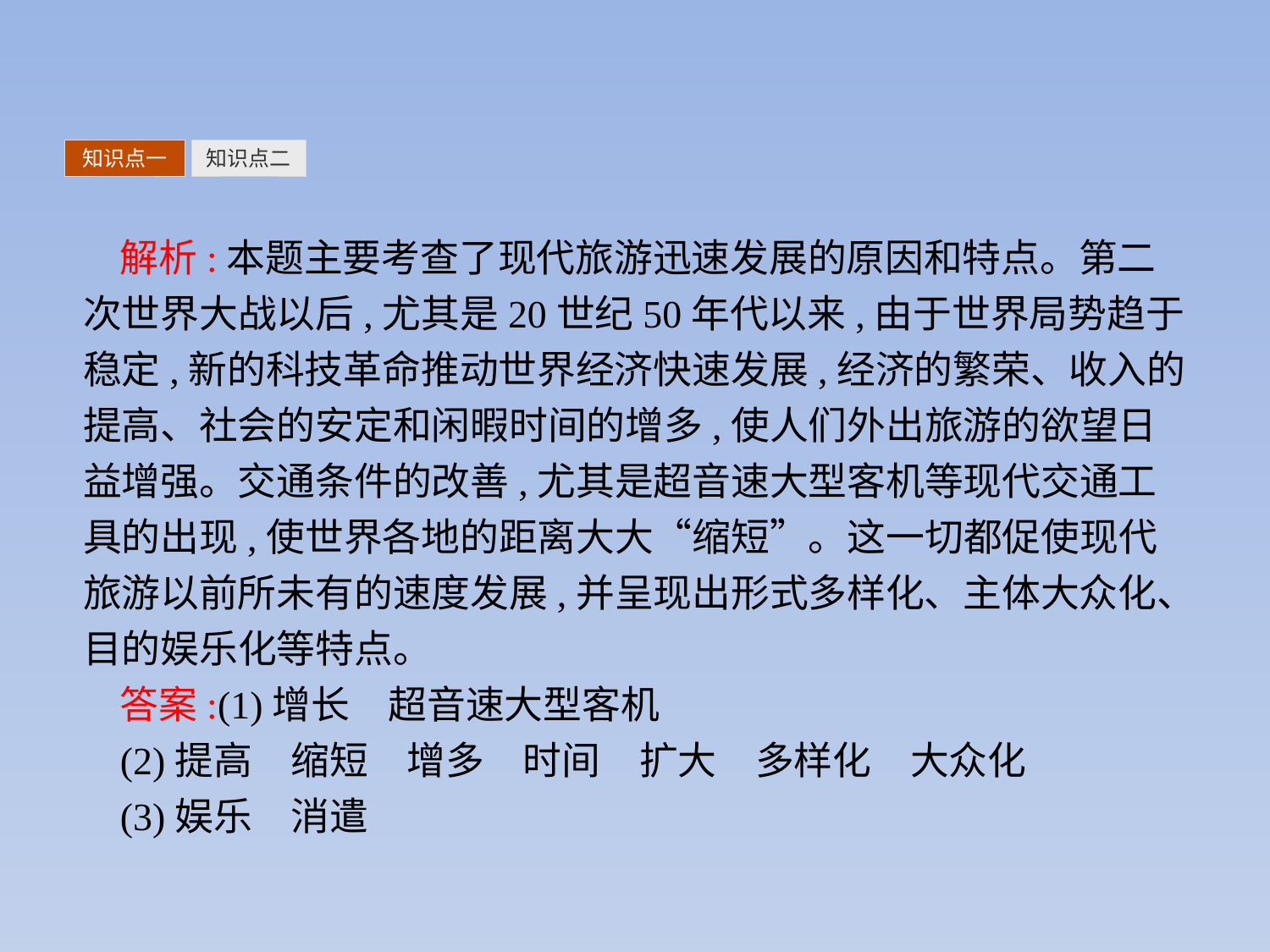

知识点一
知识点二
解析:本题主要考查了现代旅游迅速发展的原因和特点。第二次世界大战以后,尤其是20世纪50年代以来,由于世界局势趋于稳定,新的科技革命推动世界经济快速发展,经济的繁荣、收入的提高、社会的安定和闲暇时间的增多,使人们外出旅游的欲望日益增强。交通条件的改善,尤其是超音速大型客机等现代交通工具的出现,使世界各地的距离大大“缩短”。这一切都促使现代旅游以前所未有的速度发展,并呈现出形式多样化、主体大众化、目的娱乐化等特点。
答案:(1)增长　超音速大型客机
(2)提高　缩短　增多　时间　扩大　多样化　大众化
(3)娱乐　消遣